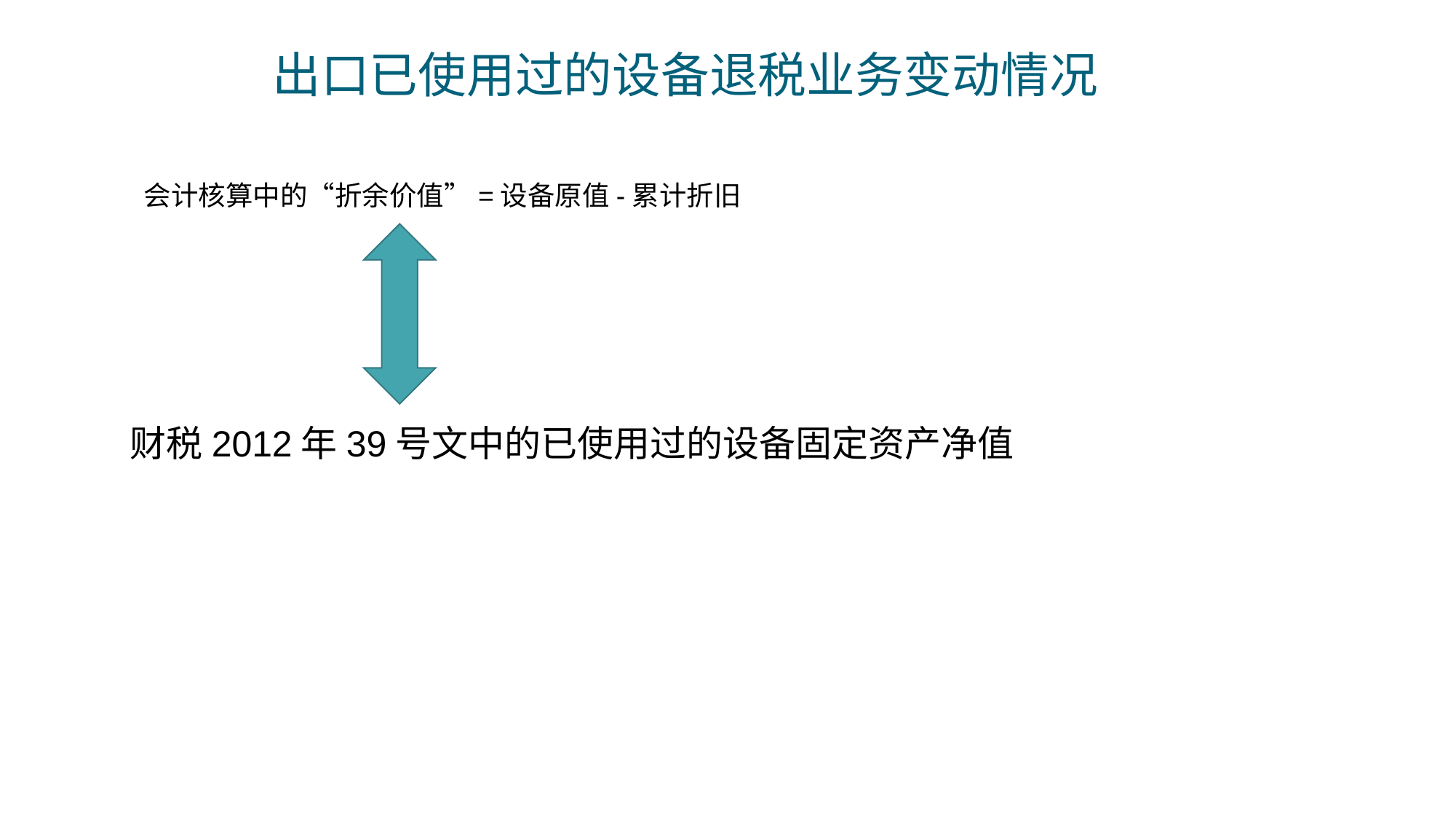

一
出口已使用过的设备退税业务变动情况

会计核算中的“折余价值”=设备原值-累计折旧

财税2012年39号文中的已使用过的设备固定资产净值